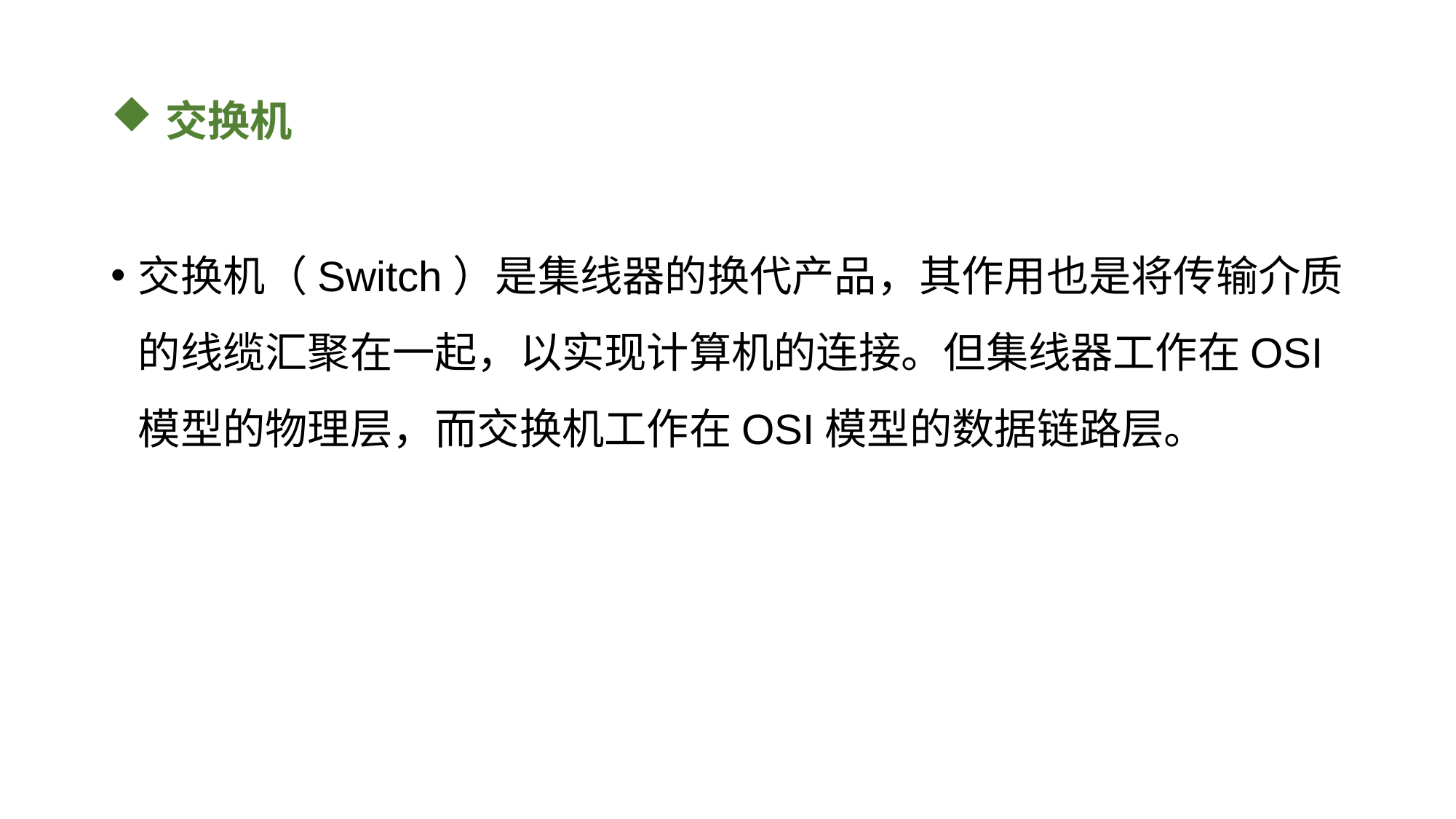

# 交换机
交换机（Switch）是集线器的换代产品，其作用也是将传输介质的线缆汇聚在一起，以实现计算机的连接。但集线器工作在OSI模型的物理层，而交换机工作在OSI模型的数据链路层。